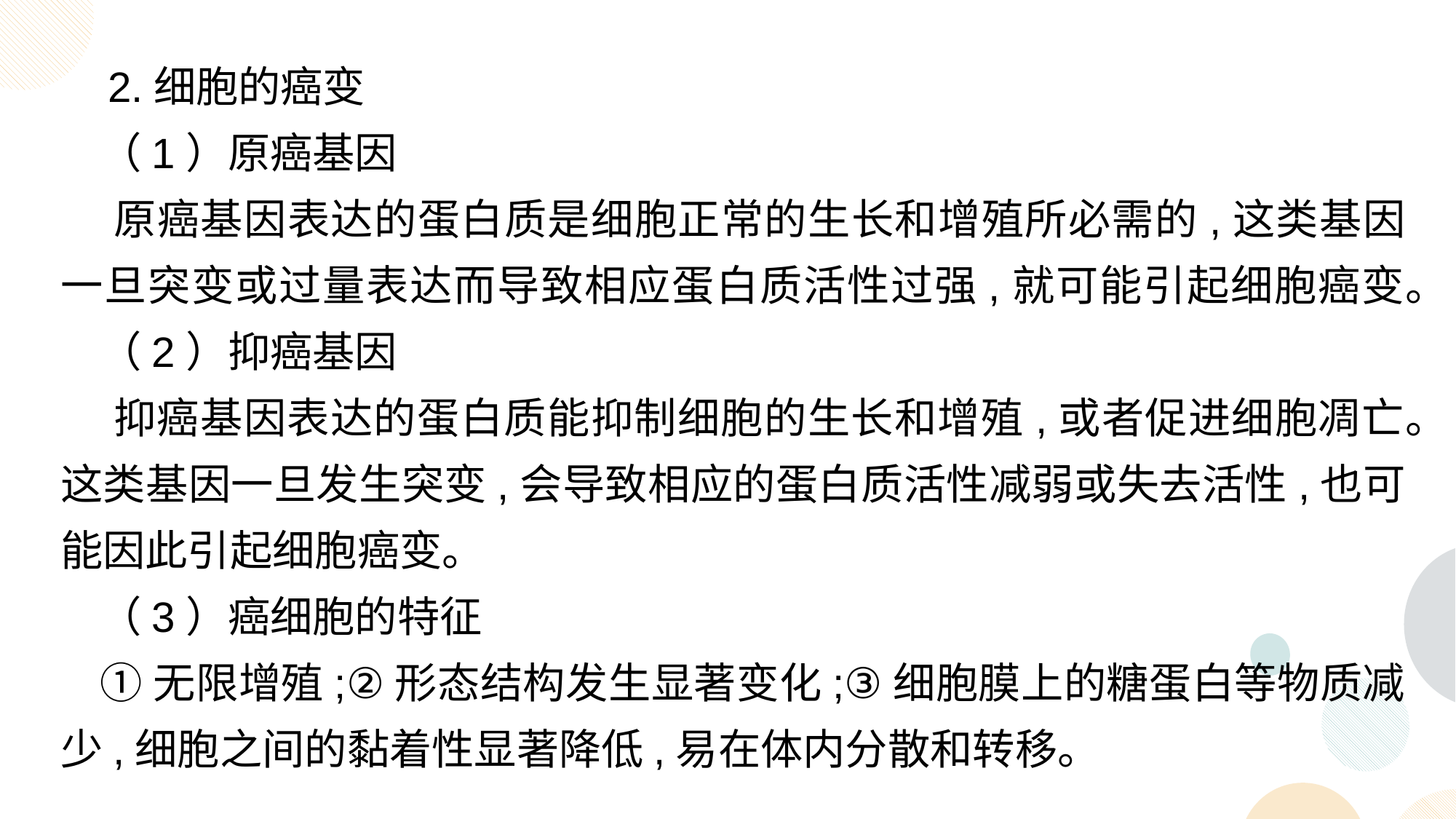

2.细胞的癌变
   （1）原癌基因
    原癌基因表达的蛋白质是细胞正常的生长和增殖所必需的,这类基因一旦突变或过量表达而导致相应蛋白质活性过强,就可能引起细胞癌变。
   （2）抑癌基因
    抑癌基因表达的蛋白质能抑制细胞的生长和增殖,或者促进细胞凋亡。这类基因一旦发生突变,会导致相应的蛋白质活性减弱或失去活性,也可能因此引起细胞癌变。
   （3）癌细胞的特征
    ①无限增殖;②形态结构发生显著变化;③细胞膜上的糖蛋白等物质减少,细胞之间的黏着性显著降低,易在体内分散和转移。